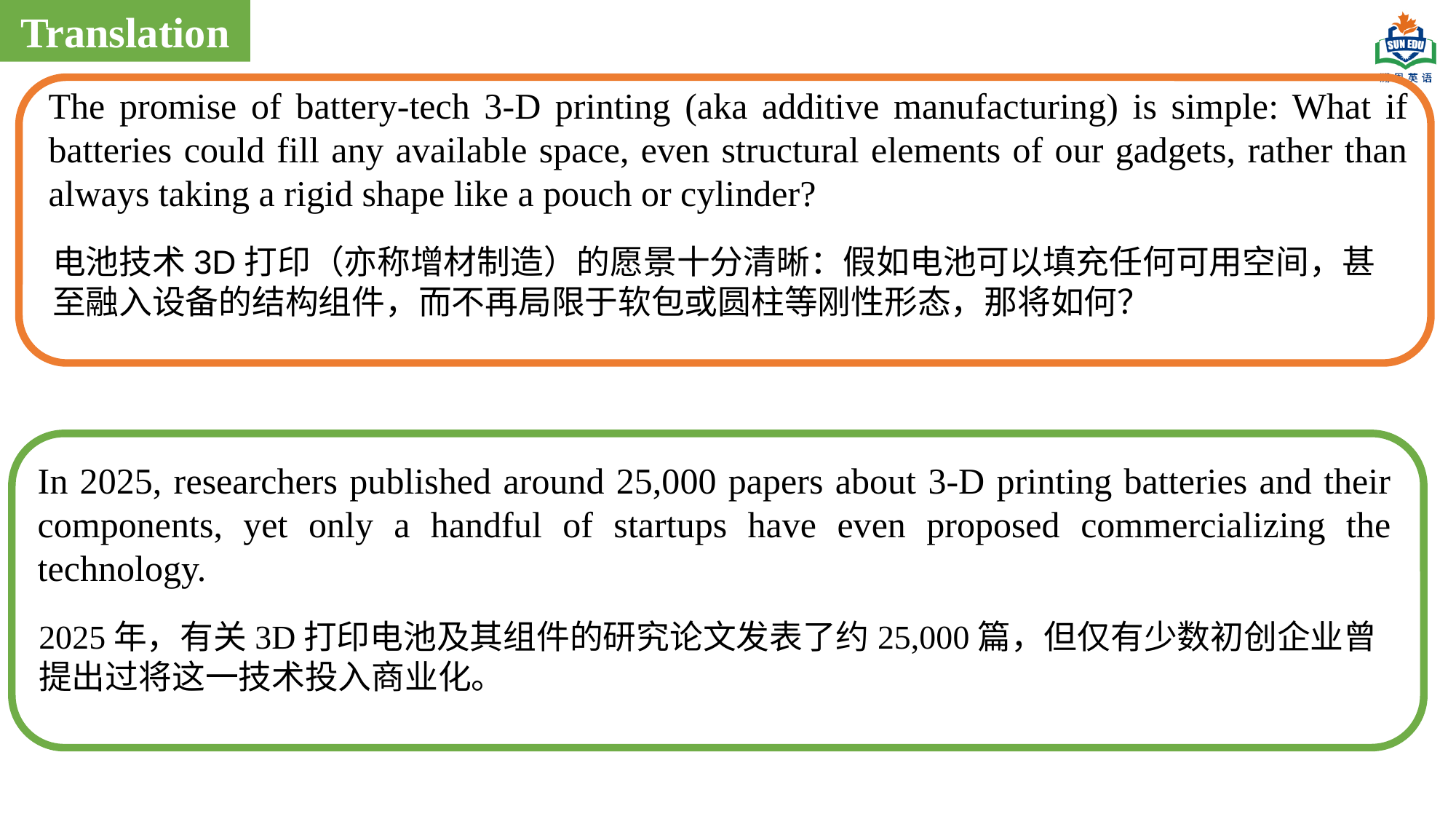

Translation

The promise of battery-tech 3-D printing (aka additive manufacturing) is simple: What if batteries could fill any available space, even structural elements of our gadgets, rather than always taking a rigid shape like a pouch or cylinder?
电池技术3D打印（亦称增材制造）的愿景十分清晰：假如电池可以填充任何可用空间，甚至融入设备的结构组件，而不再局限于软包或圆柱等刚性形态，那将如何？

In 2025, researchers published around 25,000 papers about 3-D printing batteries and their components, yet only a handful of startups have even proposed commercializing the technology.
2025年，有关3D打印电池及其组件的研究论文发表了约25,000篇，但仅有少数初创企业曾提出过将这一技术投入商业化。